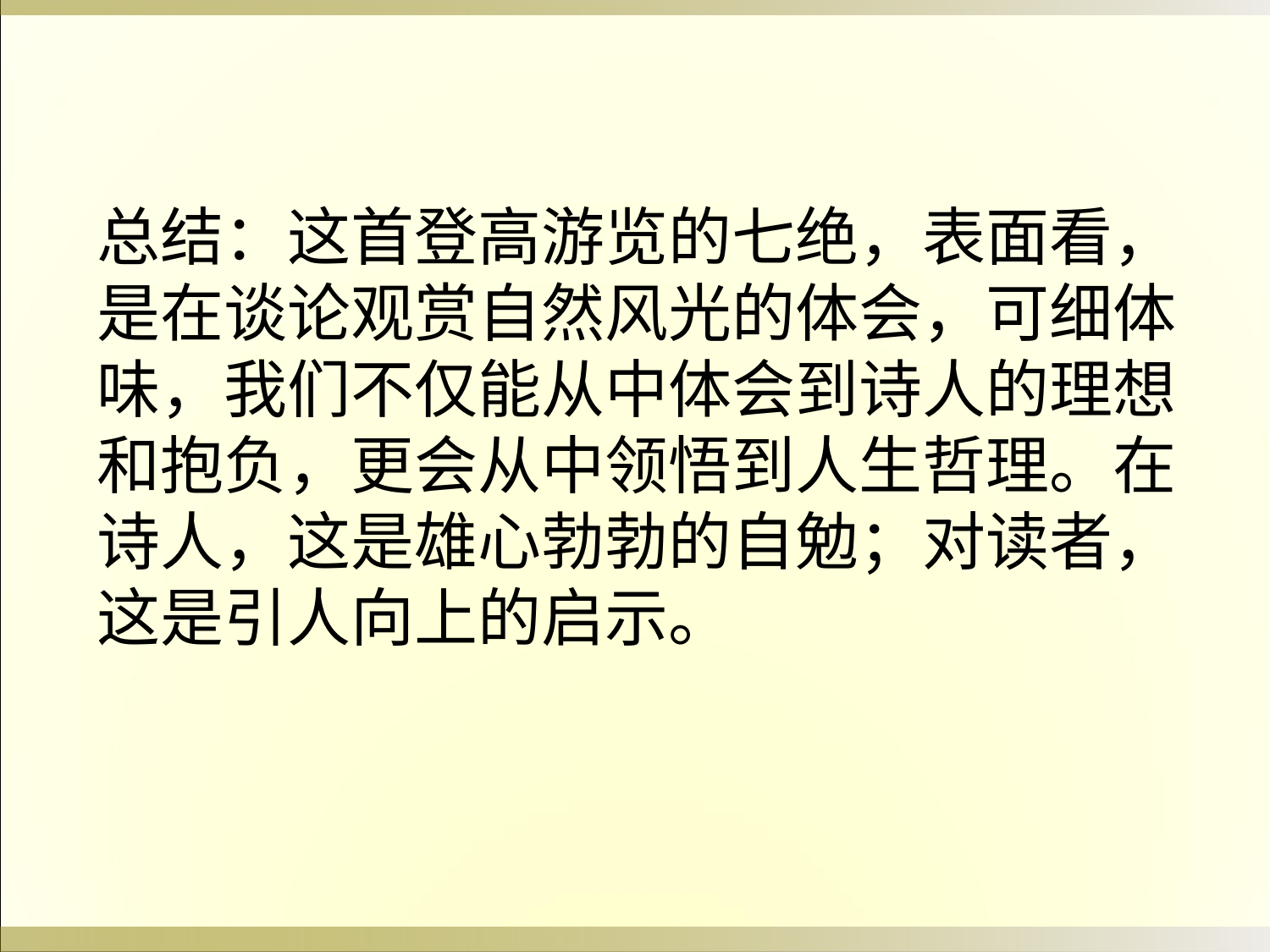

总结：这首登高游览的七绝，表面看，是在谈论观赏自然风光的体会，可细体味，我们不仅能从中体会到诗人的理想和抱负，更会从中领悟到人生哲理。在诗人，这是雄心勃勃的自勉；对读者，这是引人向上的启示。